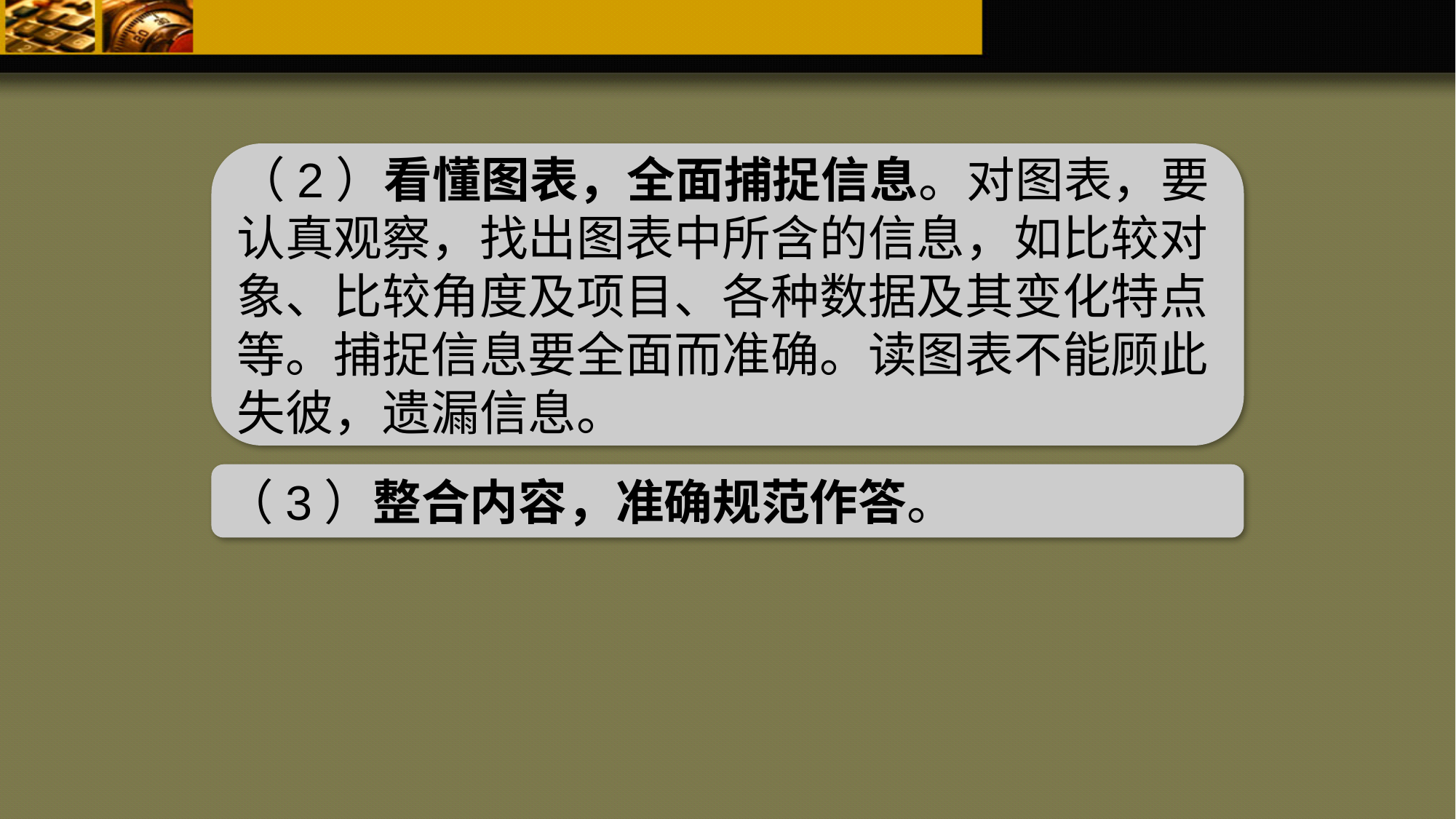

（2）看懂图表，全面捕捉信息。对图表，要认真观察，找出图表中所含的信息，如比较对象、比较角度及项目、各种数据及其变化特点等。捕捉信息要全面而准确。读图表不能顾此失彼，遗漏信息。
（3）整合内容，准确规范作答。